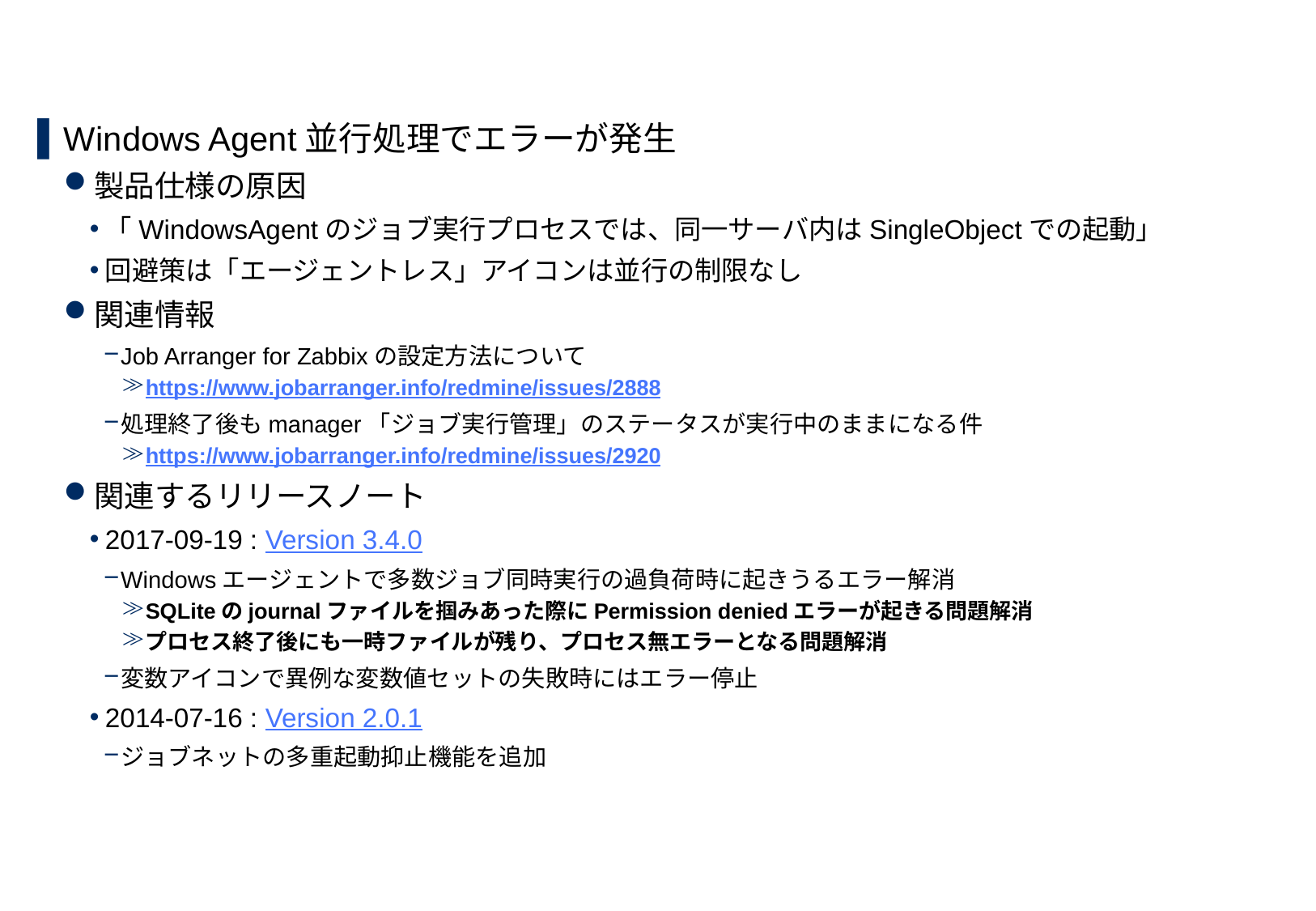

# 製品仕様
Windows Agent並行処理でエラーが発生
製品仕様の原因
「WindowsAgentのジョブ実行プロセスでは、同一サーバ内はSingleObjectでの起動」
回避策は「エージェントレス」アイコンは並行の制限なし
関連情報
Job Arranger for Zabbixの設定方法について
https://www.jobarranger.info/redmine/issues/2888
処理終了後もmanager「ジョブ実行管理」のステータスが実行中のままになる件
https://www.jobarranger.info/redmine/issues/2920
関連するリリースノート
2017-09-19 : Version 3.4.0
Windowsエージェントで多数ジョブ同時実行の過負荷時に起きうるエラー解消
SQLiteのjournalファイルを掴みあった際にPermission deniedエラーが起きる問題解消
プロセス終了後にも一時ファイルが残り、プロセス無エラーとなる問題解消
変数アイコンで異例な変数値セットの失敗時にはエラー停止
2014-07-16 : Version 2.0.1
ジョブネットの多重起動抑止機能を追加